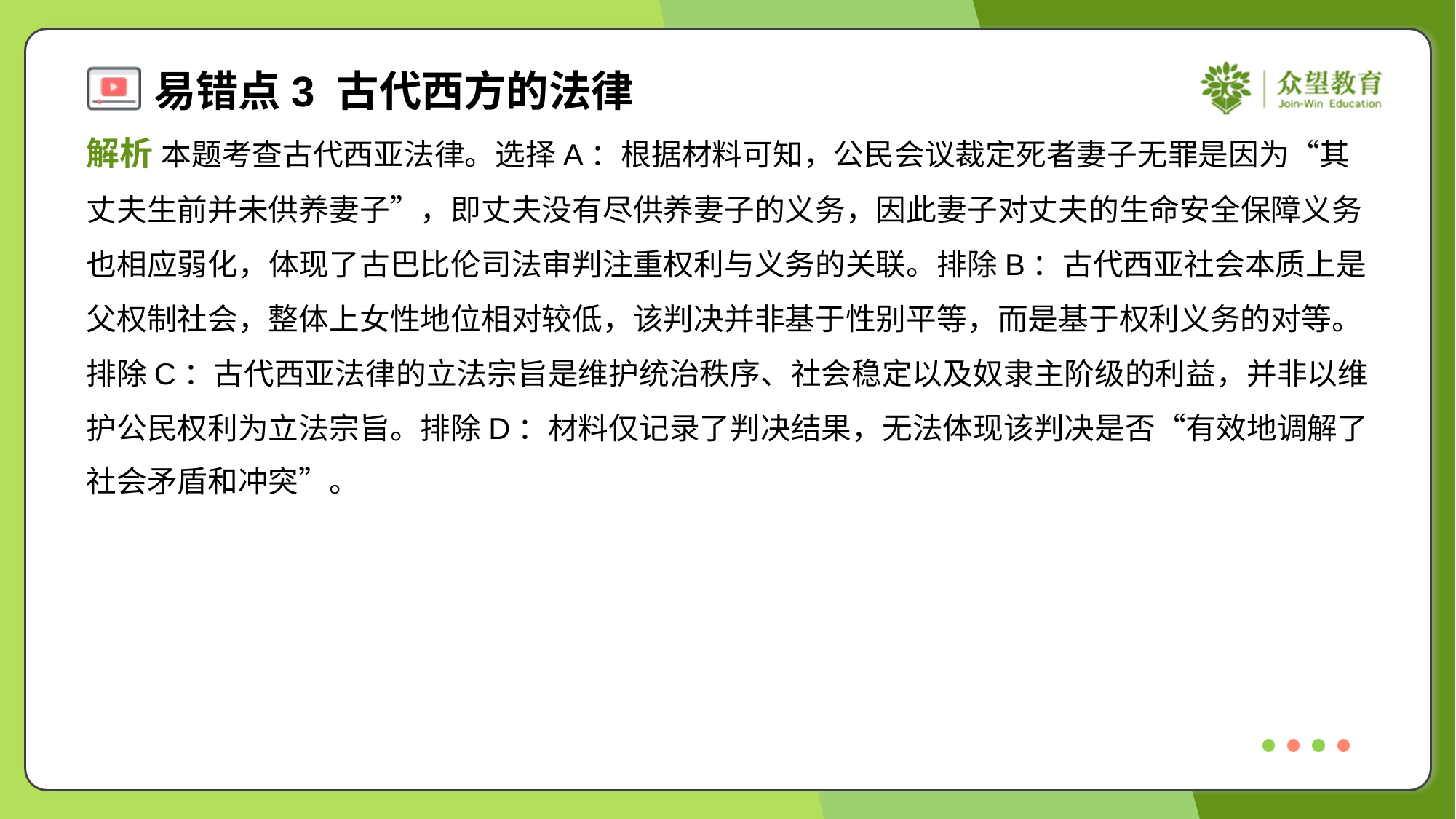

解析 本题考查古代西亚法律。选择A：根据材料可知，公民会议裁定死者妻子无罪是因为“其
丈夫生前并未供养妻子”，即丈夫没有尽供养妻子的义务，因此妻子对丈夫的生命安全保障义务
也相应弱化，体现了古巴比伦司法审判注重权利与义务的关联。排除B：古代西亚社会本质上是
父权制社会，整体上女性地位相对较低，该判决并非基于性别平等，而是基于权利义务的对等。
排除C：古代西亚法律的立法宗旨是维护统治秩序、社会稳定以及奴隶主阶级的利益，并非以维
护公民权利为立法宗旨。排除D：材料仅记录了判决结果，无法体现该判决是否“有效地调解了
社会矛盾和冲突”。